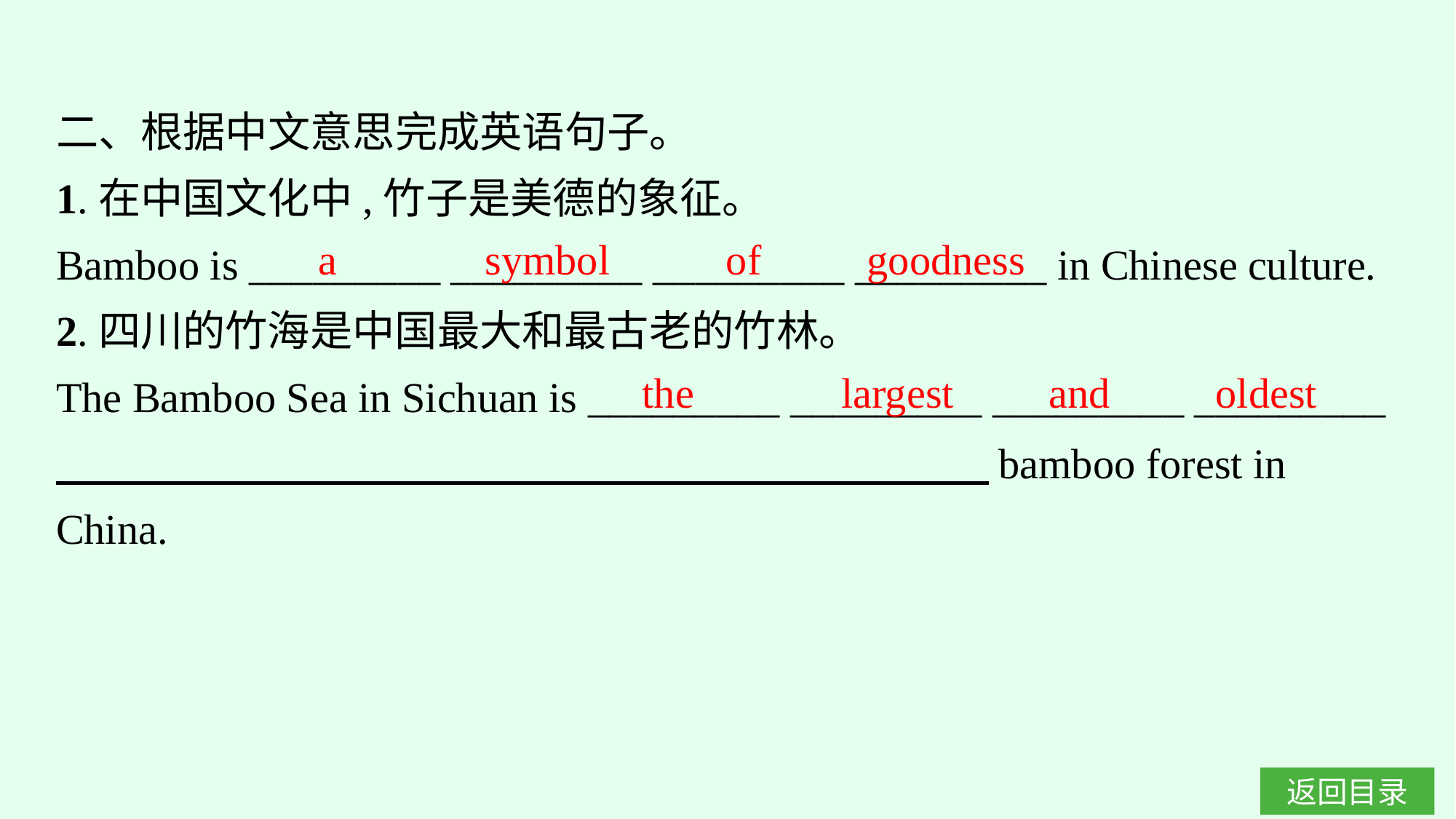

二、根据中文意思完成英语句子。
1.在中国文化中,竹子是美德的象征。
Bamboo is _________ _________ _________ _________ in Chinese culture.
2.四川的竹海是中国最大和最古老的竹林。
The Bamboo Sea in Sichuan is _________ _________ _________ _________ 　　　　　　　　　　　　　　　　　　　　　　bamboo forest in China.
a              symbol           of          goodness
the              largest         and          oldest